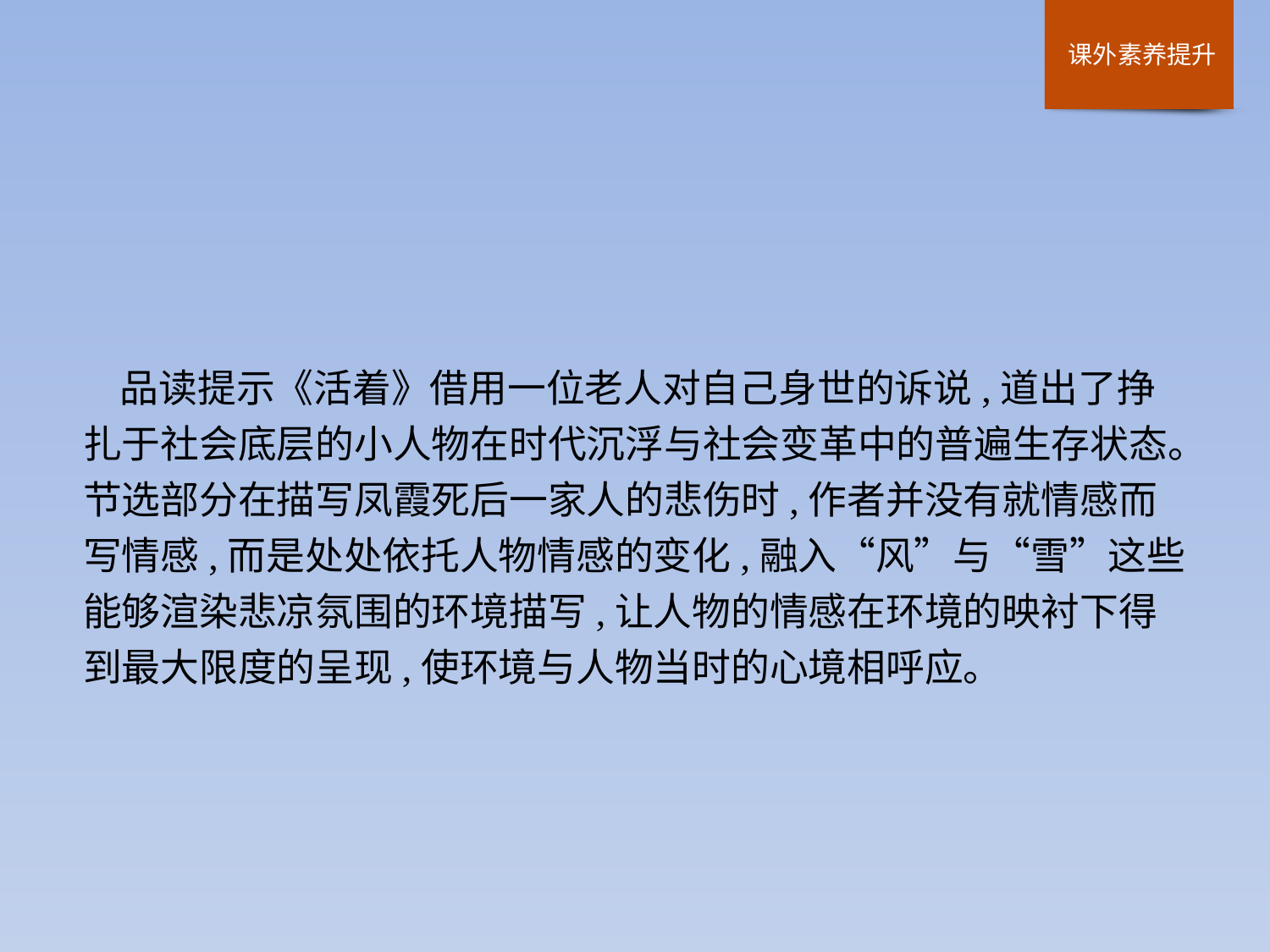

品读提示《活着》借用一位老人对自己身世的诉说,道出了挣扎于社会底层的小人物在时代沉浮与社会变革中的普遍生存状态。节选部分在描写凤霞死后一家人的悲伤时,作者并没有就情感而写情感,而是处处依托人物情感的变化,融入“风”与“雪”这些能够渲染悲凉氛围的环境描写,让人物的情感在环境的映衬下得到最大限度的呈现,使环境与人物当时的心境相呼应。